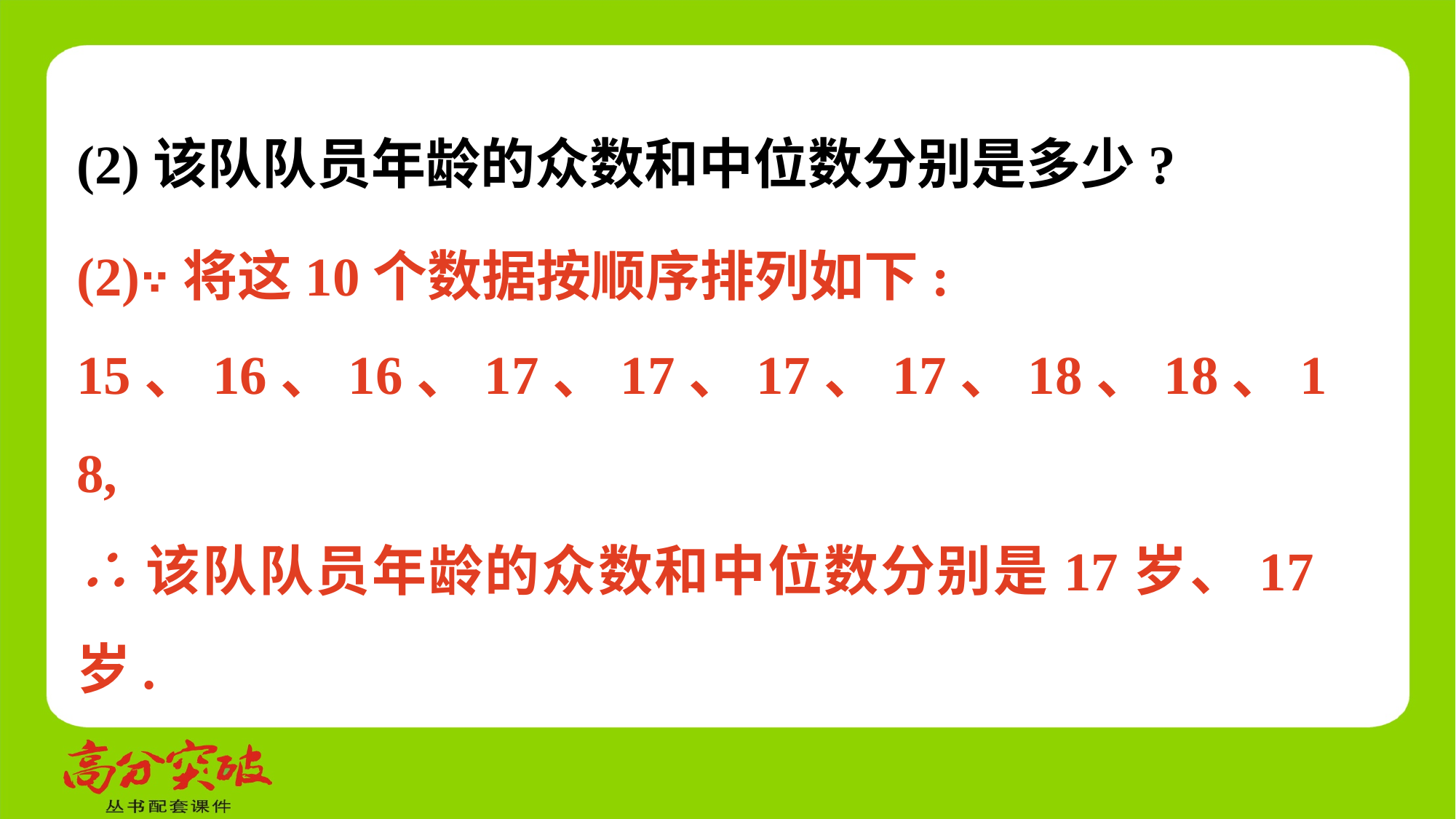

(2)该队队员年龄的众数和中位数分别是多少?
(2)∵将这10个数据按顺序排列如下:
15、16、16、17、17、17、17、18、18、18,
∴该队队员年龄的众数和中位数分别是17岁、17岁.